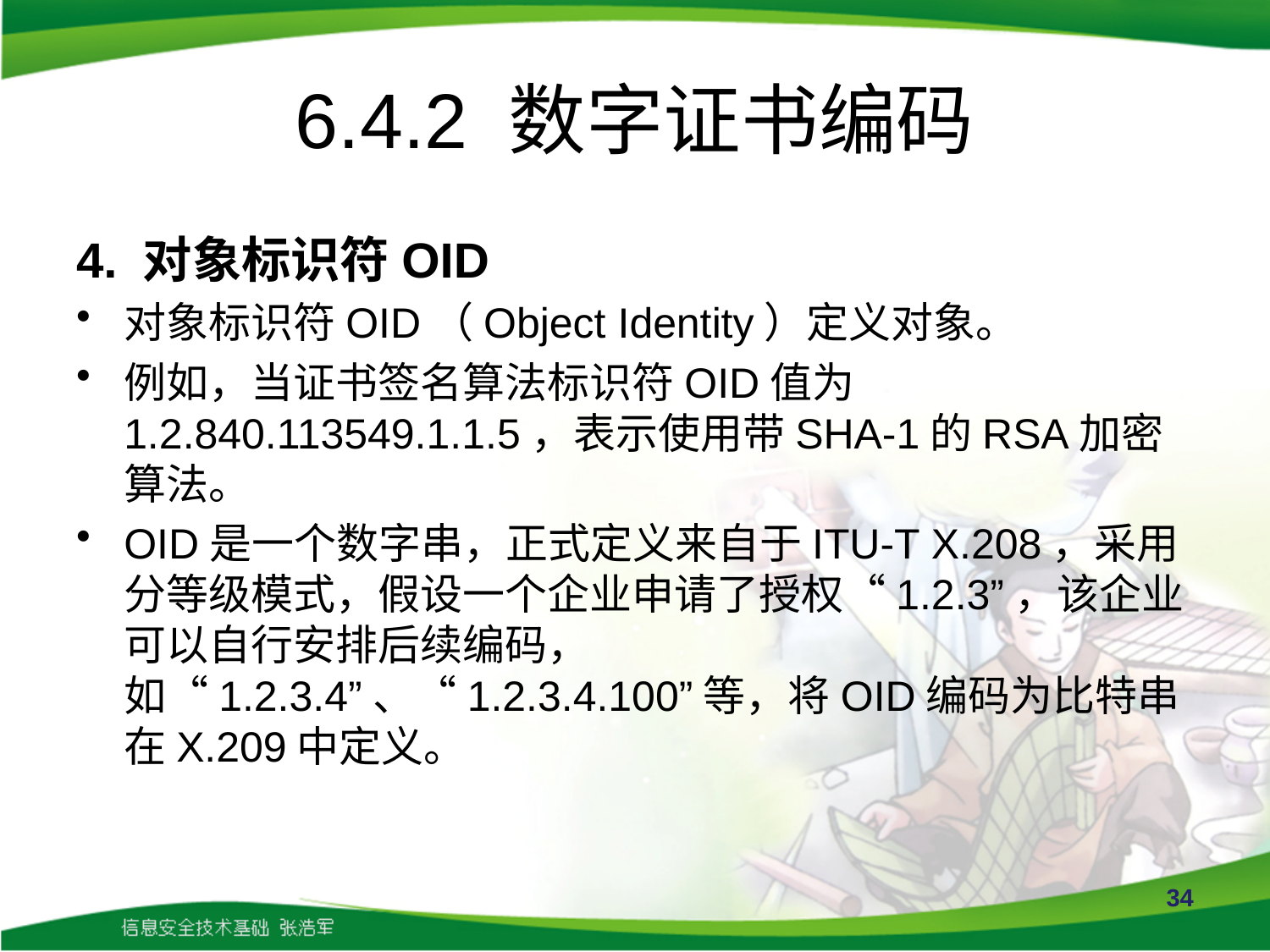

# 6.4.2 数字证书编码
4. 对象标识符OID
对象标识符OID（Object Identity）定义对象。
例如，当证书签名算法标识符OID值为1.2.840.113549.1.1.5，表示使用带SHA-1的RSA加密算法。
OID是一个数字串，正式定义来自于ITU-T X.208，采用分等级模式，假设一个企业申请了授权“1.2.3”，该企业可以自行安排后续编码，如“1.2.3.4”、“1.2.3.4.100”等，将OID编码为比特串在X.209中定义。

34